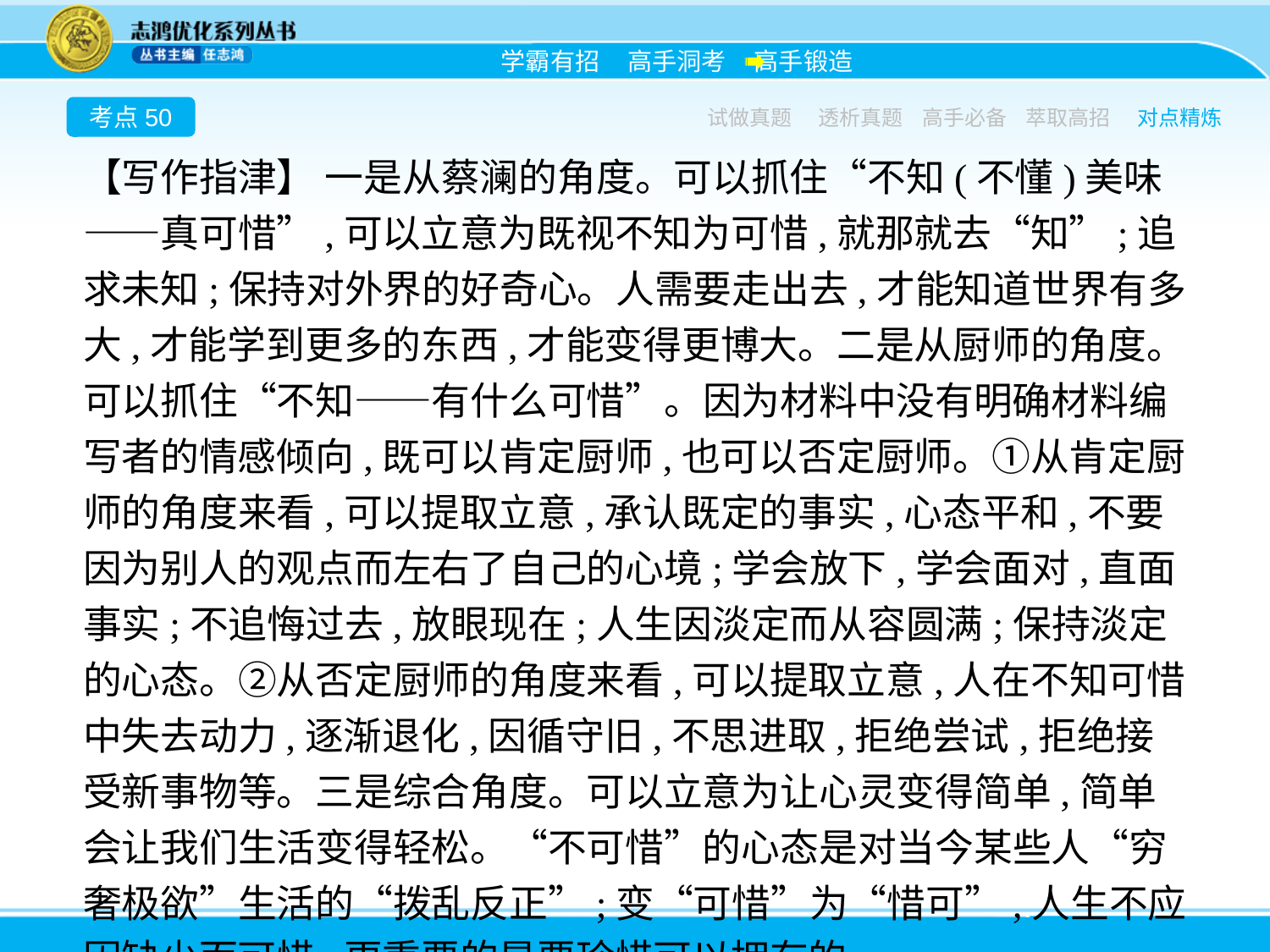

考点50
试做真题
透析真题
高手必备
萃取高招
对点精炼
【写作指津】 一是从蔡澜的角度。可以抓住“不知(不懂)美味——真可惜”,可以立意为既视不知为可惜,就那就去“知”;追求未知;保持对外界的好奇心。人需要走出去,才能知道世界有多大,才能学到更多的东西,才能变得更博大。二是从厨师的角度。可以抓住“不知——有什么可惜”。因为材料中没有明确材料编写者的情感倾向,既可以肯定厨师,也可以否定厨师。①从肯定厨师的角度来看,可以提取立意,承认既定的事实,心态平和,不要因为别人的观点而左右了自己的心境;学会放下,学会面对,直面事实;不追悔过去,放眼现在;人生因淡定而从容圆满;保持淡定的心态。②从否定厨师的角度来看,可以提取立意,人在不知可惜中失去动力,逐渐退化,因循守旧,不思进取,拒绝尝试,拒绝接受新事物等。三是综合角度。可以立意为让心灵变得简单,简单会让我们生活变得轻松。“不可惜”的心态是对当今某些人“穷奢极欲”生活的“拨乱反正”;变“可惜”为“惜可”,人生不应因缺少而可惜,更重要的是要珍惜可以拥有的。